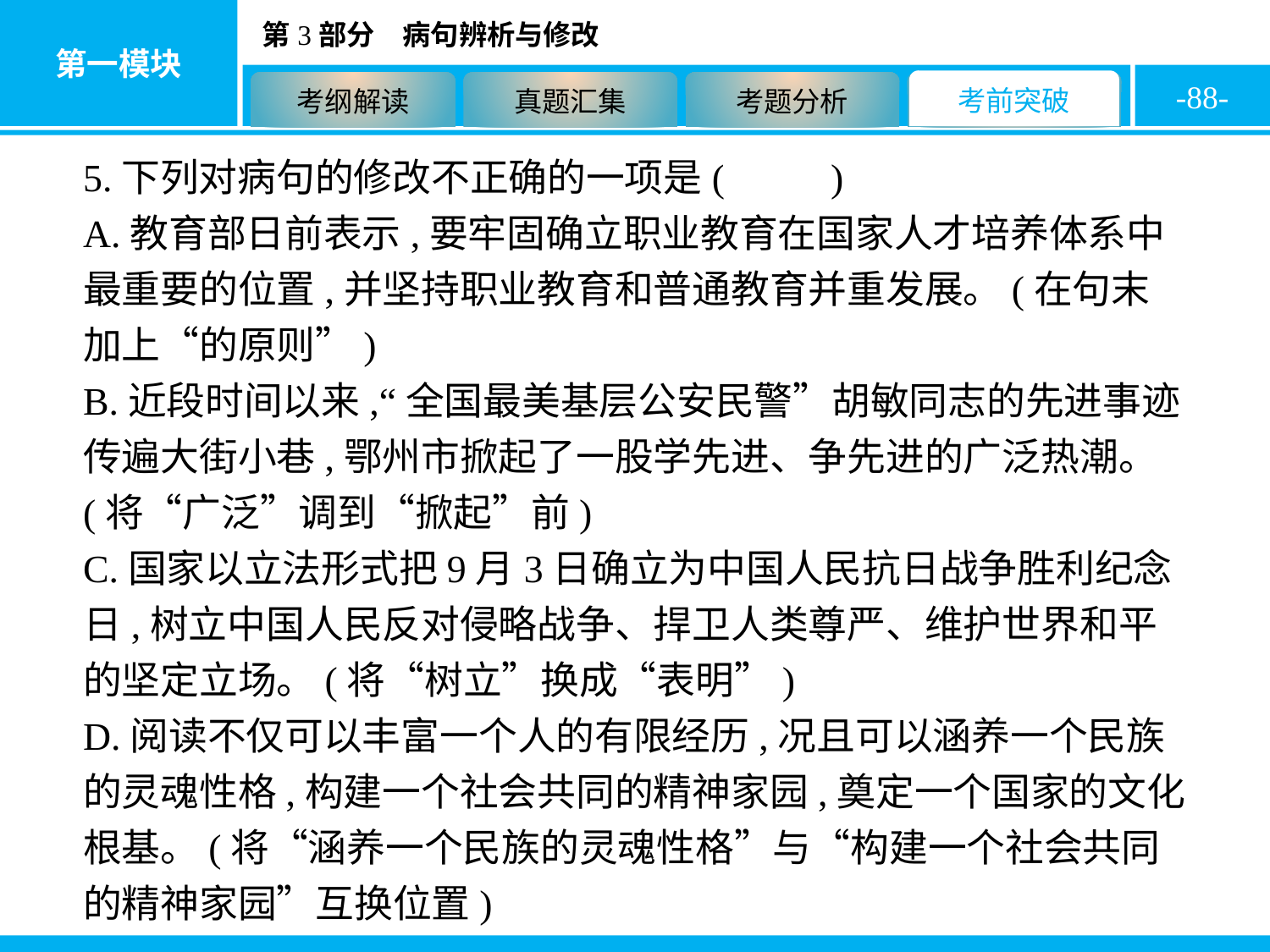

-88-
5.下列对病句的修改不正确的一项是(    D    )
A.教育部日前表示,要牢固确立职业教育在国家人才培养体系中最重要的位置,并坚持职业教育和普通教育并重发展。(在句末加上“的原则”)
B.近段时间以来,“全国最美基层公安民警”胡敏同志的先进事迹传遍大街小巷,鄂州市掀起了一股学先进、争先进的广泛热潮。(将“广泛”调到“掀起”前)
C.国家以立法形式把9月3日确立为中国人民抗日战争胜利纪念日,树立中国人民反对侵略战争、捍卫人类尊严、维护世界和平的坚定立场。(将“树立”换成“表明”)
D.阅读不仅可以丰富一个人的有限经历,况且可以涵养一个民族的灵魂性格,构建一个社会共同的精神家园,奠定一个国家的文化根基。(将“涵养一个民族的灵魂性格”与“构建一个社会共同的精神家园”互换位置)